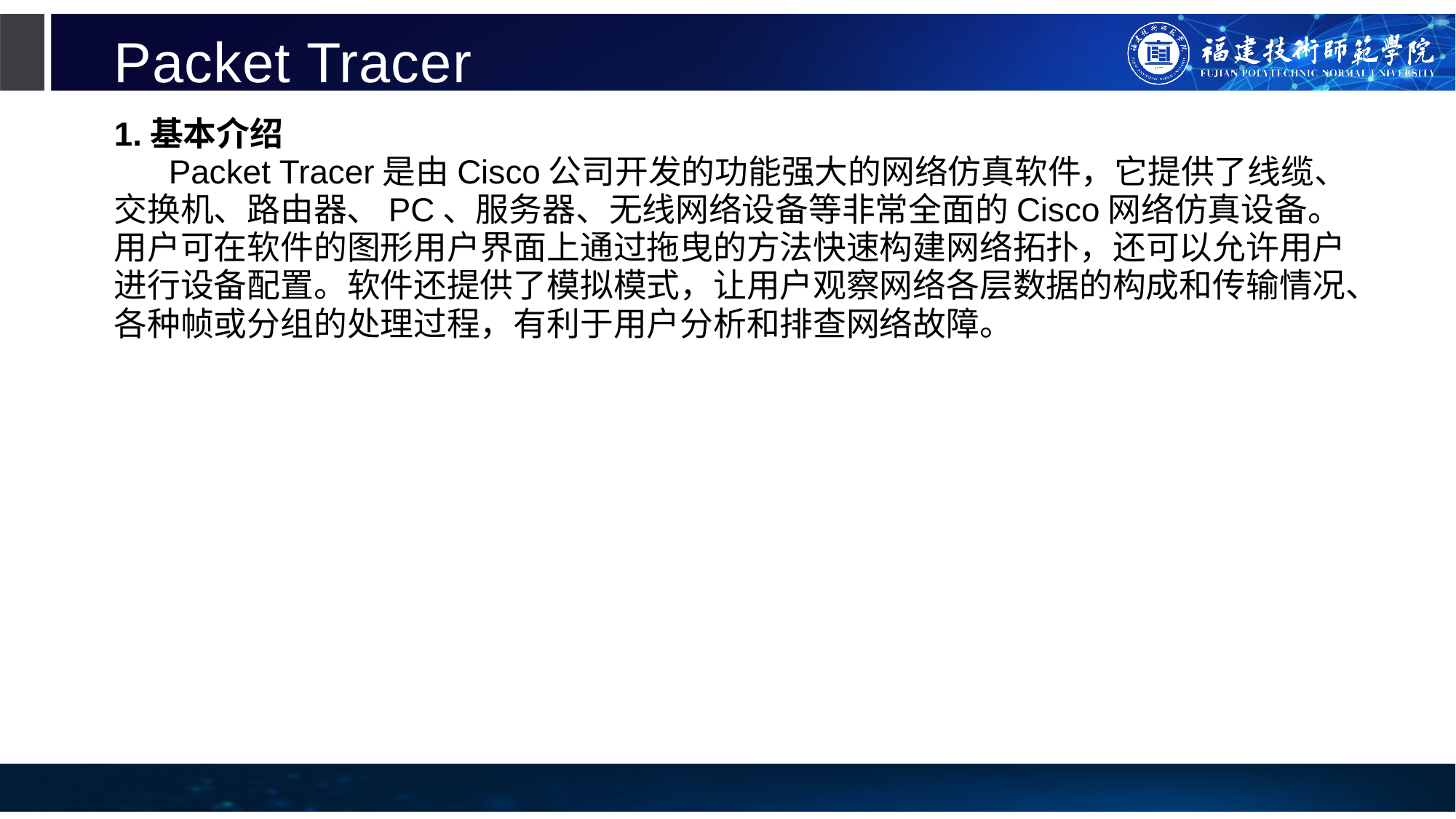

# Packet Tracer
1.基本介绍
Packet Tracer是由Cisco公司开发的功能强大的网络仿真软件，它提供了线缆、交换机、路由器、PC、服务器、无线网络设备等非常全面的Cisco网络仿真设备。用户可在软件的图形用户界面上通过拖曳的方法快速构建网络拓扑，还可以允许用户进行设备配置。软件还提供了模拟模式，让用户观察网络各层数据的构成和传输情况、各种帧或分组的处理过程，有利于用户分析和排查网络故障。